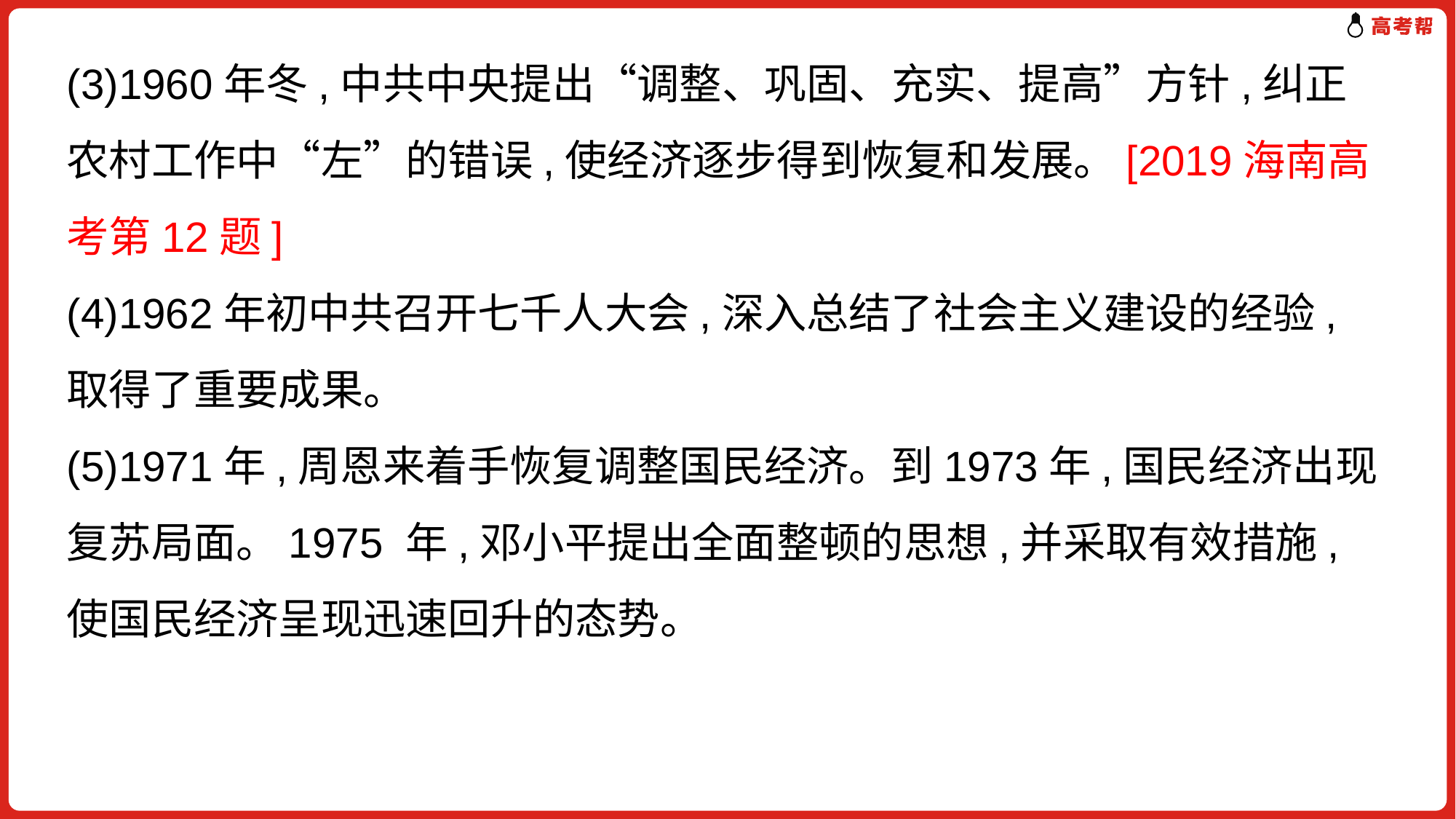

(3)1960年冬,中共中央提出“调整、巩固、充实、提高”方针,纠正农村工作中“左”的错误,使经济逐步得到恢复和发展。[2019海南高考第12题]
(4)1962年初中共召开七千人大会,深入总结了社会主义建设的经验,取得了重要成果。
(5)1971年,周恩来着手恢复调整国民经济。到1973年,国民经济出现复苏局面。1975 年,邓小平提出全面整顿的思想,并采取有效措施,使国民经济呈现迅速回升的态势。